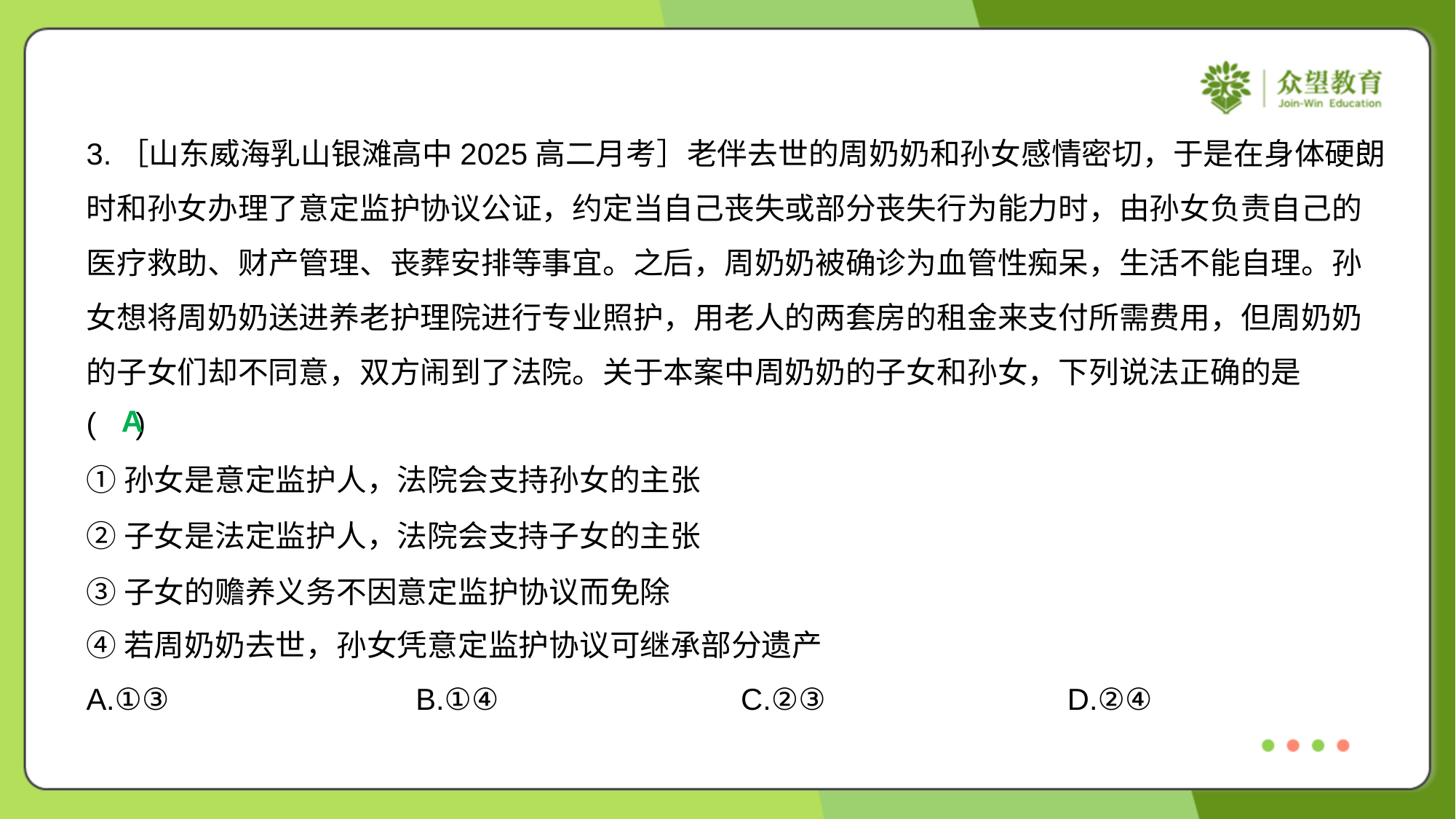

3.［山东威海乳山银滩高中2025高二月考］老伴去世的周奶奶和孙女感情密切，于是在身体硬朗
时和孙女办理了意定监护协议公证，约定当自己丧失或部分丧失行为能力时，由孙女负责自己的
医疗救助、财产管理、丧葬安排等事宜。之后，周奶奶被确诊为血管性痴呆，生活不能自理。孙
女想将周奶奶送进养老护理院进行专业照护，用老人的两套房的租金来支付所需费用，但周奶奶
的子女们却不同意，双方闹到了法院。关于本案中周奶奶的子女和孙女，下列说法正确的是
(     )
A
①孙女是意定监护人，法院会支持孙女的主张
②子女是法定监护人，法院会支持子女的主张
③子女的赡养义务不因意定监护协议而免除
④若周奶奶去世，孙女凭意定监护协议可继承部分遗产
A.①③	B.①④	C.②③	D.②④